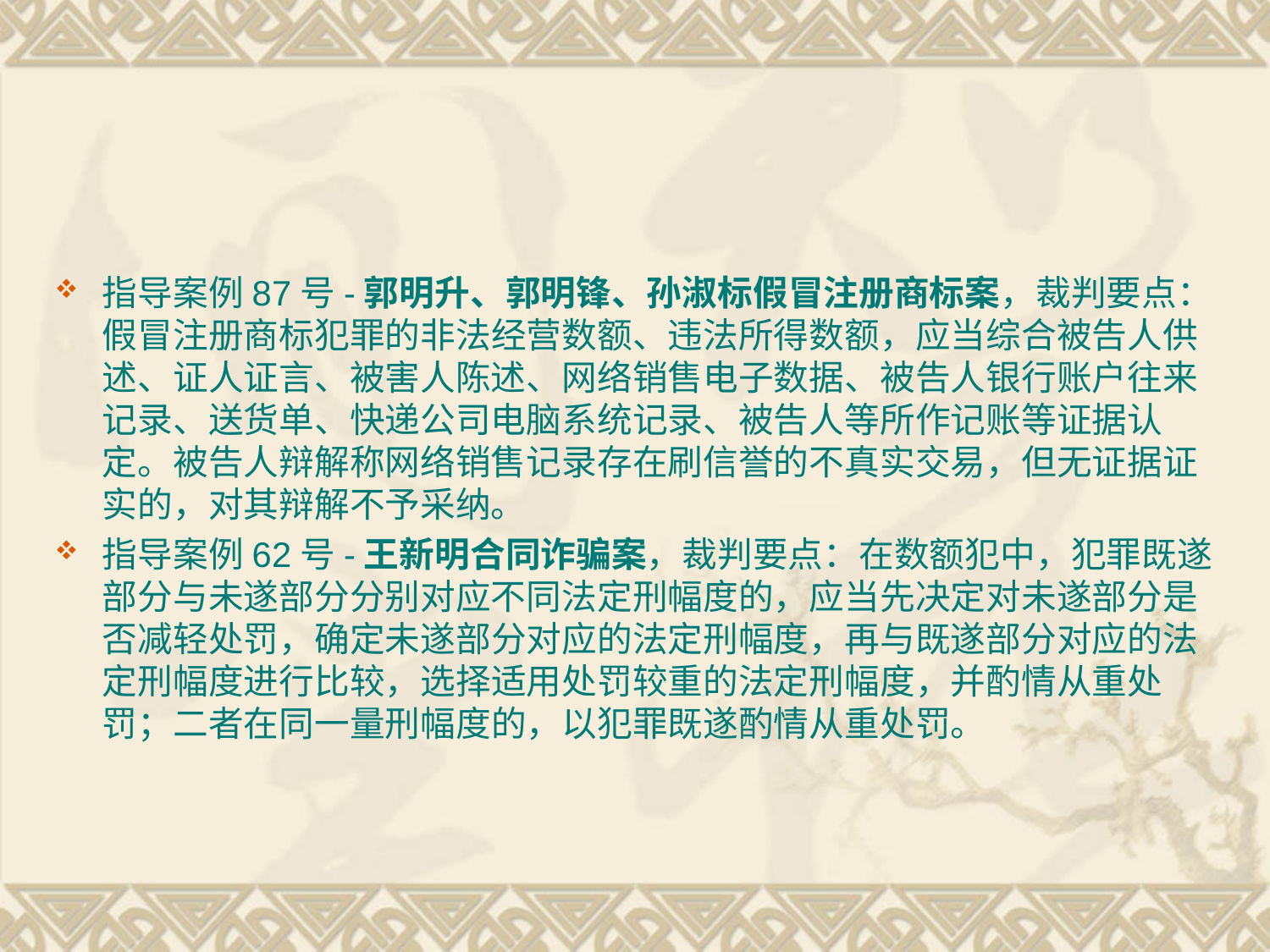

#
指导案例87号-郭明升、郭明锋、孙淑标假冒注册商标案，裁判要点：假冒注册商标犯罪的非法经营数额、违法所得数额，应当综合被告人供述、证人证言、被害人陈述、网络销售电子数据、被告人银行账户往来记录、送货单、快递公司电脑系统记录、被告人等所作记账等证据认定。被告人辩解称网络销售记录存在刷信誉的不真实交易，但无证据证实的，对其辩解不予采纳。
指导案例62号-王新明合同诈骗案，裁判要点：在数额犯中，犯罪既遂部分与未遂部分分别对应不同法定刑幅度的，应当先决定对未遂部分是否减轻处罚，确定未遂部分对应的法定刑幅度，再与既遂部分对应的法定刑幅度进行比较，选择适用处罚较重的法定刑幅度，并酌情从重处罚；二者在同一量刑幅度的，以犯罪既遂酌情从重处罚。